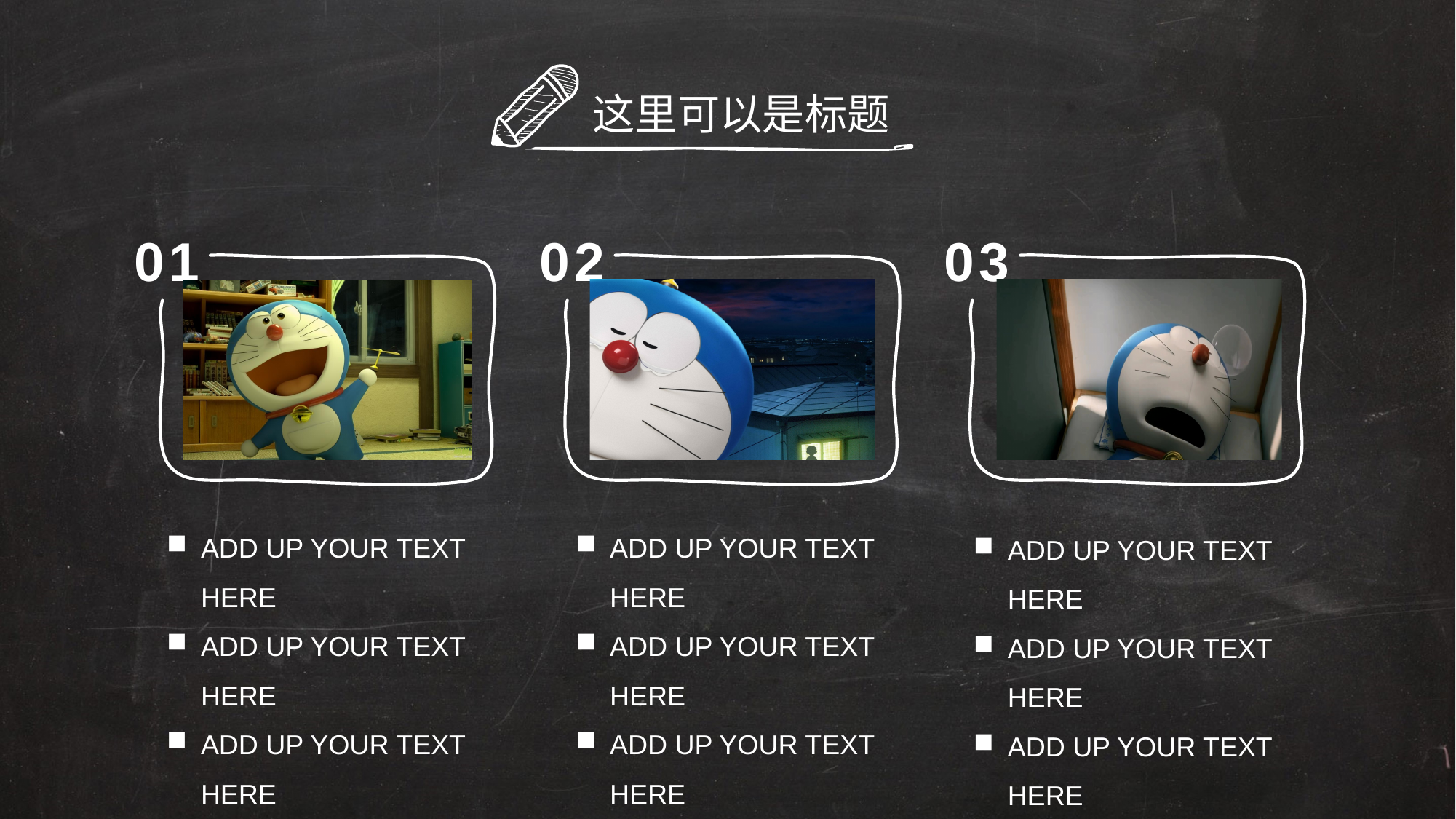

这里可以是标题

01
02
03

ADD UP YOUR TEXT HERE
ADD UP YOUR TEXT HERE
ADD UP YOUR TEXT HERE

ADD UP YOUR TEXT HERE
ADD UP YOUR TEXT HERE
ADD UP YOUR TEXT HERE

ADD UP YOUR TEXT HERE
ADD UP YOUR TEXT HERE
ADD UP YOUR TEXT HERE